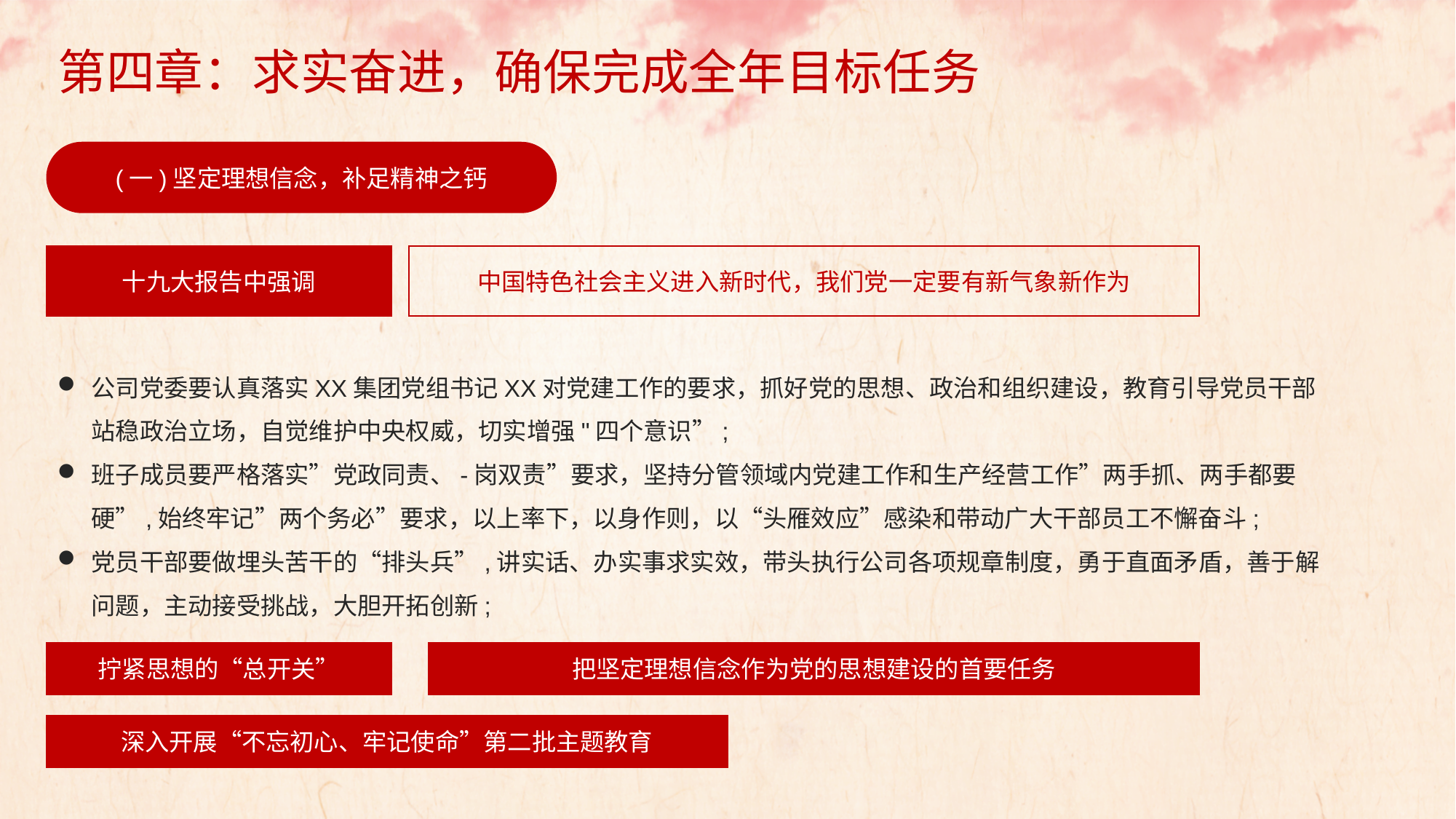

第四章：求实奋进，确保完成全年目标任务
(一)坚定理想信念，补足精神之钙
十九大报告中强调
中国特色社会主义进入新时代，我们党一定要有新气象新作为
公司党委要认真落实XX集团党组书记XX对党建工作的要求，抓好党的思想、政治和组织建设，教育引导党员干部站稳政治立场，自觉维护中央权威，切实增强"四个意识”;
班子成员要严格落实”党政同责、-岗双责”要求，坚持分管领域内党建工作和生产经营工作”两手抓、两手都要硬”,始终牢记”两个务必”要求，以上率下，以身作则，以“头雁效应”感染和带动广大干部员工不懈奋斗;
党员干部要做埋头苦干的“排头兵”,讲实话、办实事求实效，带头执行公司各项规章制度，勇于直面矛盾，善于解问题，主动接受挑战，大胆开拓创新;
拧紧思想的“总开关”
把坚定理想信念作为党的思想建设的首要任务
深入开展“不忘初心、牢记使命”第二批主题教育